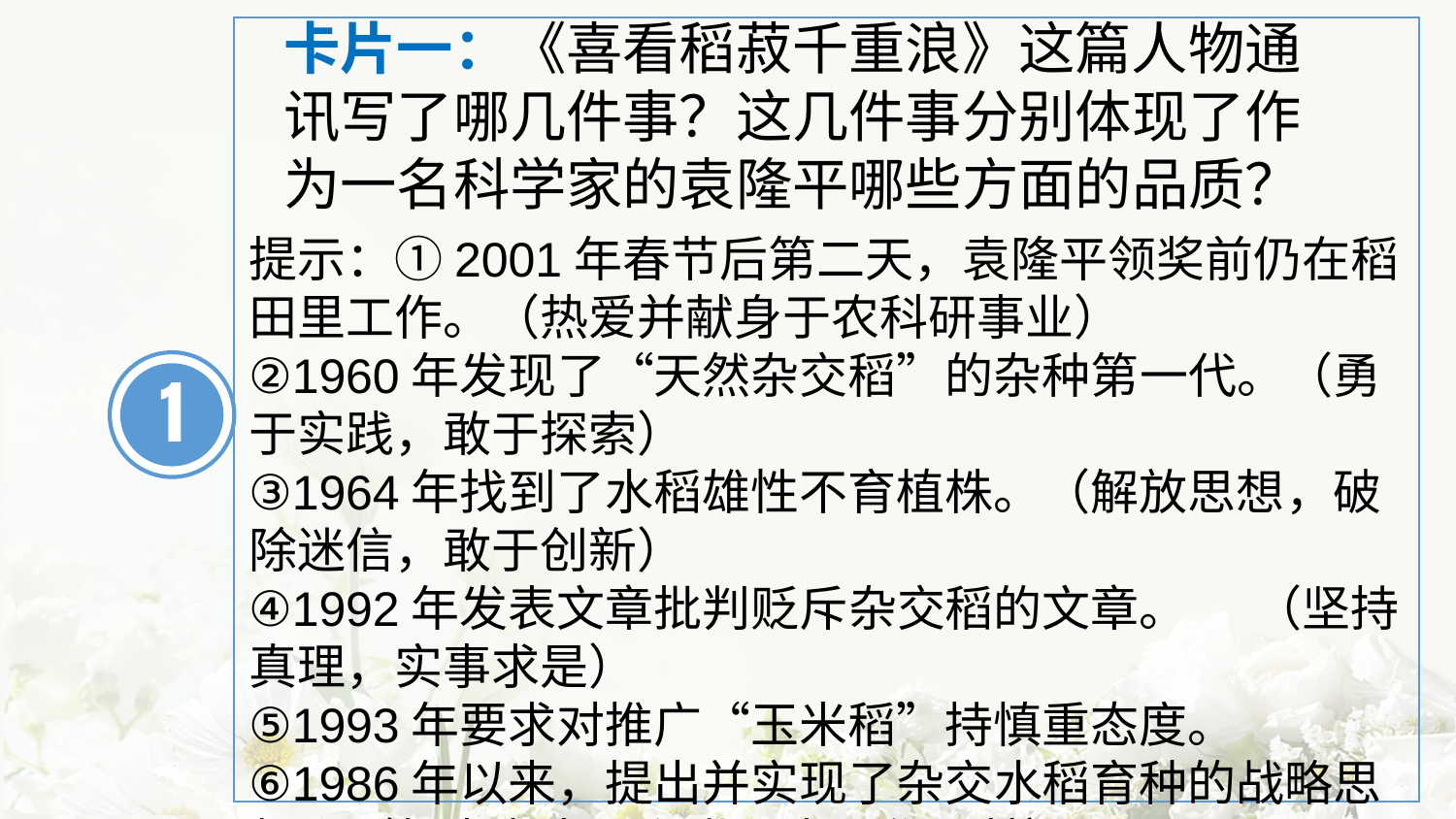

卡片一：《喜看稻菽千重浪》这篇人物通讯写了哪几件事？这几件事分别体现了作为一名科学家的袁隆平哪些方面的品质？

提示：①2001年春节后第二天，袁隆平领奖前仍在稻田里工作。（热爱并献身于农科研事业）
②1960年发现了“天然杂交稻”的杂种第一代。（勇于实践，敢于探索）
③1964年找到了水稻雄性不育植株。（解放思想，破除迷信，敢于创新）
④1992年发表文章批判贬斥杂交稻的文章。      （坚持真理，实事求是）
⑤1993年要求对推广“玉米稻”持慎重态度。
⑥1986年以来，提出并实现了杂交水稻育种的战略思想。（矢志为中国和世界人民作贡献）

1